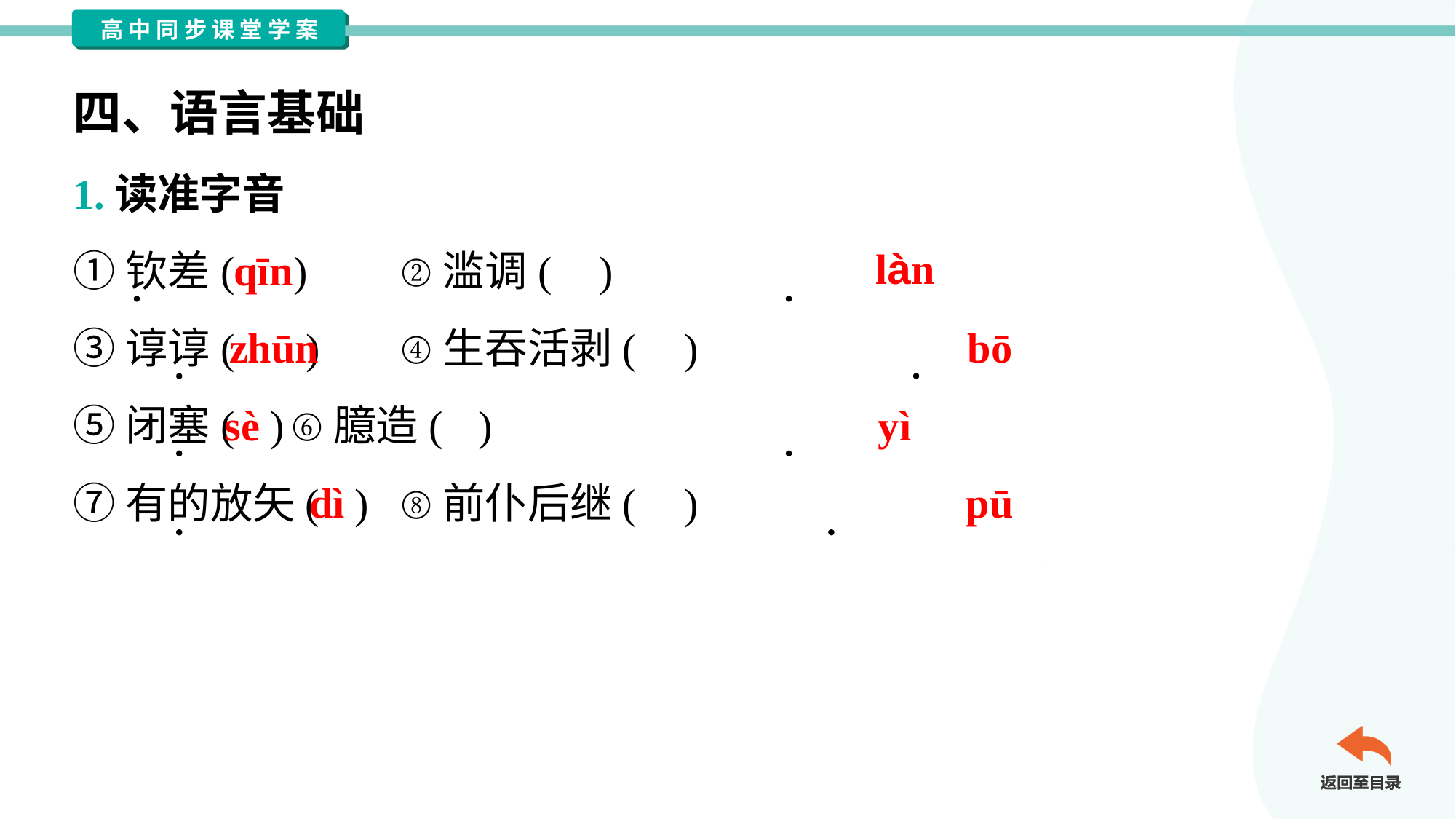

四、语言基础
1.读准字音
①钦差(     )	②滥调(    )
③谆谆(      )	④生吞活剥(    )
⑤闭塞(   )	⑥臆造(   )
⑦有的放矢(   )	⑧前仆后继(    )
qīn
làn
zhūn
bō

sè
yì

dì
pū